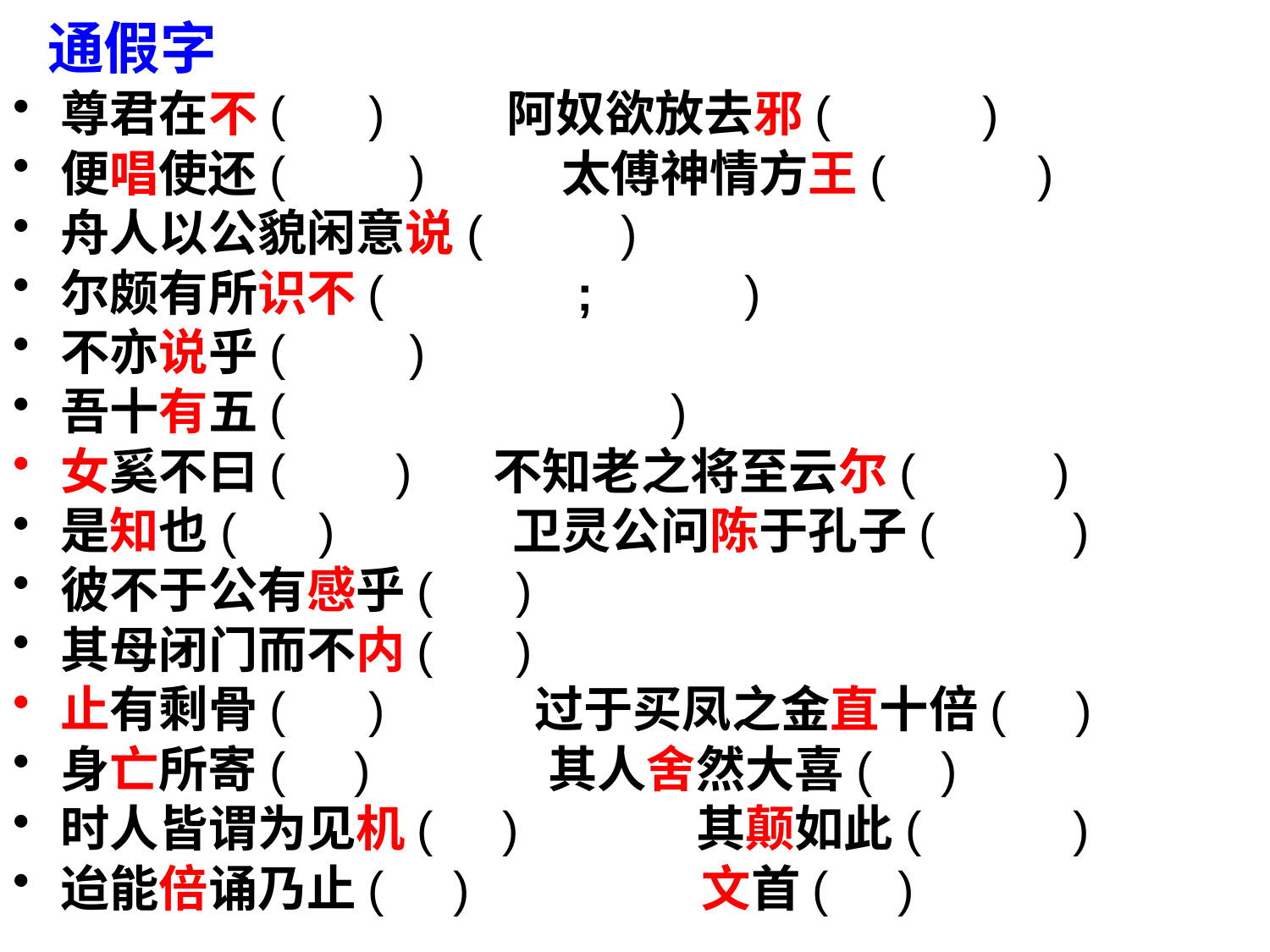

通假字
尊君在不(      )        阿奴欲放去邪(           )
便唱使还(         )         太傅神情方王(           )
舟人以公貌闲意说(          )
尔颇有所识不(              ;           )
不亦说乎(         )
吾十有五(                            )
女奚不曰(        )     不知老之将至云尔(          )
是知也(      )            卫灵公问陈于孔子(          )
彼不于公有感乎(      )
其母闭门而不内(      )
止有剩骨(      )          过于买凤之金直十倍(     )
身亡所寄(     )            其人舍然大喜(     )
时人皆谓为见机(     )            其颠如此(           )
迨能倍诵乃止(     )                文首(     )